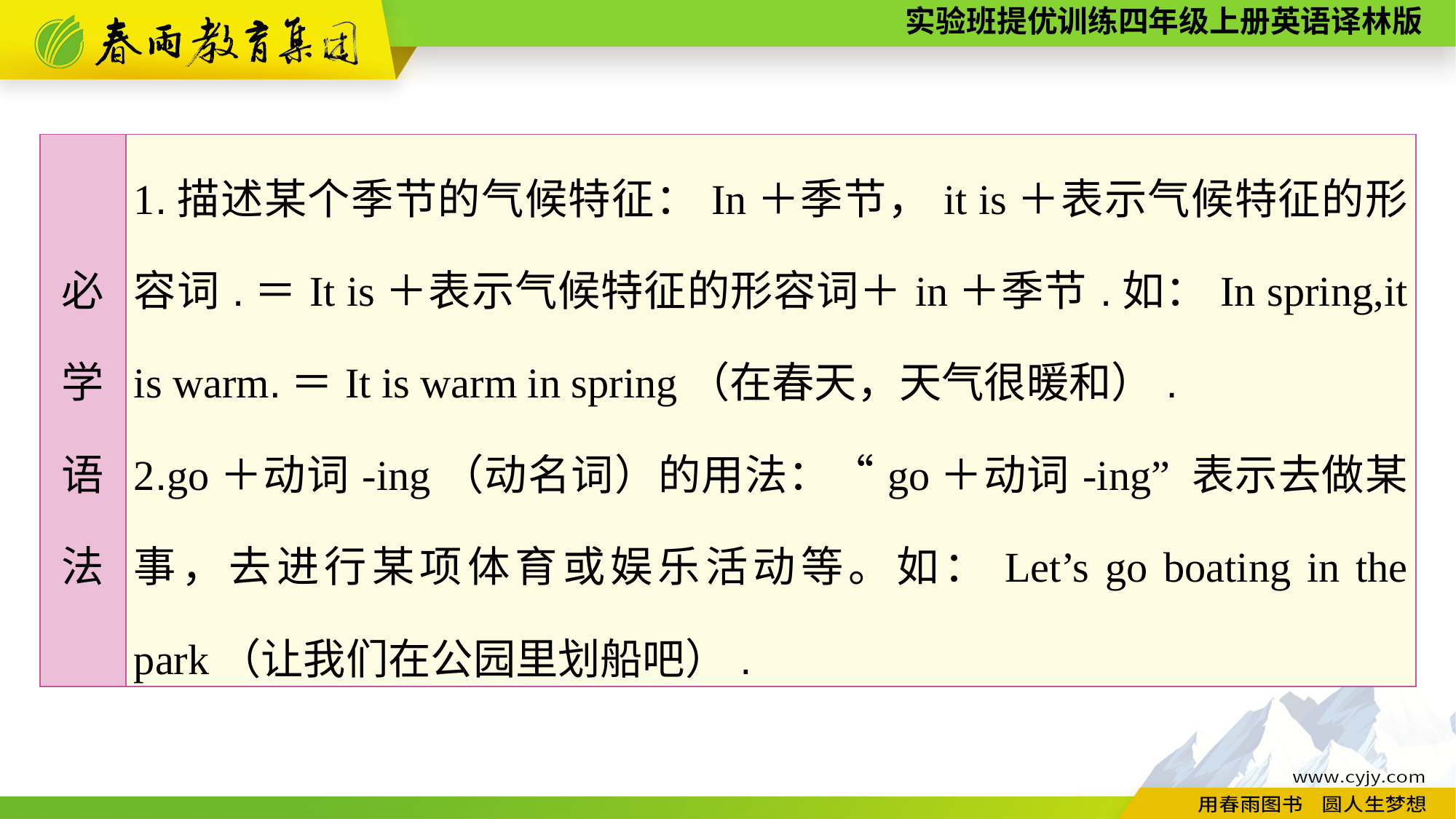

| 必 学 语 法 | 1.描述某个季节的气候特征：In＋季节，it is＋表示气候特征的形容词.＝It is＋表示气候特征的形容词＋in＋季节.如：In spring,it is warm.＝It is warm in spring（在春天，天气很暖和）. 2.go＋动词-ing（动名词）的用法：“go＋动词-ing” 表示去做某事，去进行某项体育或娱乐活动等。如：Let’s go boating in the park（让我们在公园里划船吧）. |
| --- | --- |